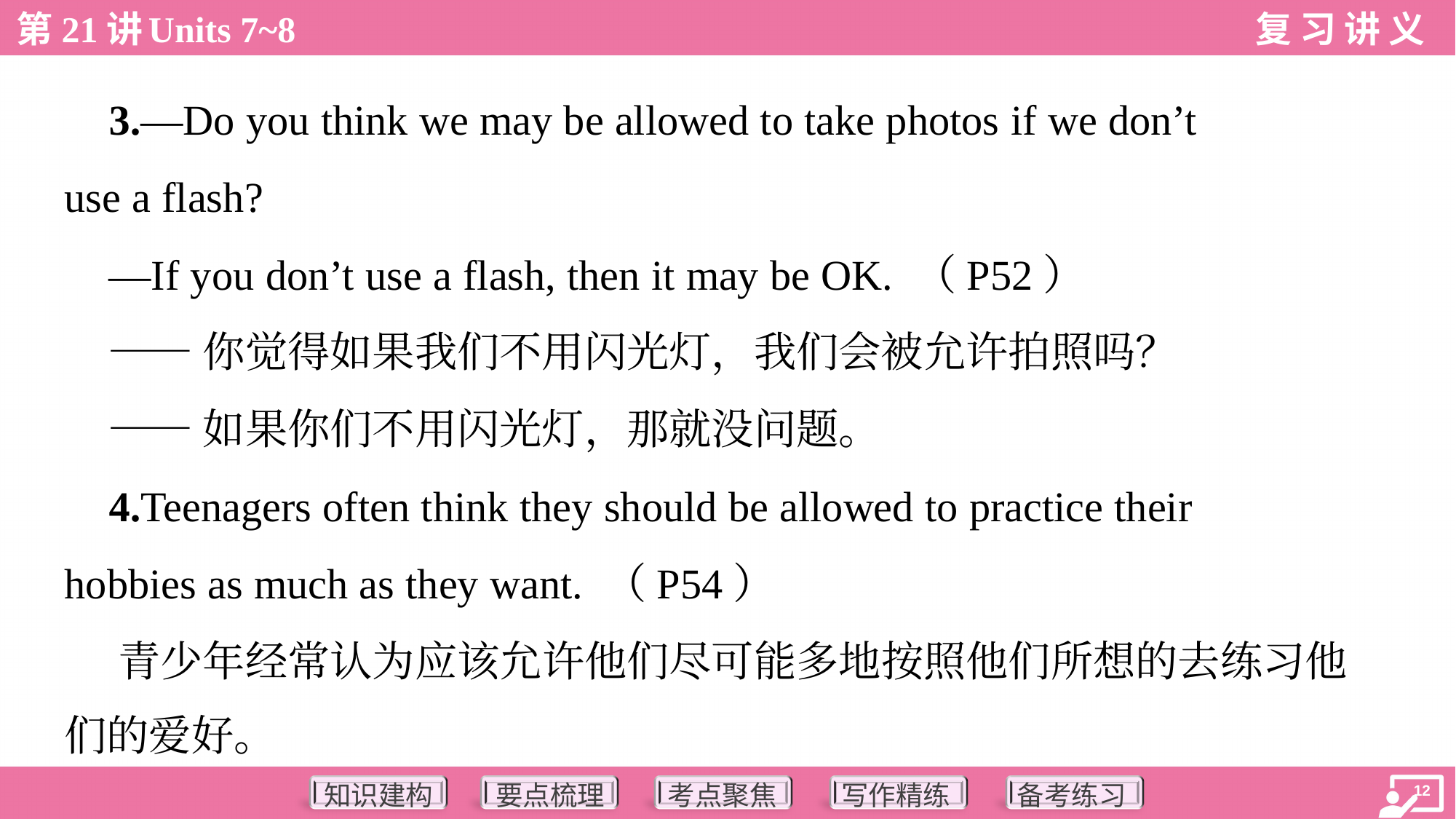

3.—Do you think we may be allowed to take photos if we don’t
use a flash?
    —If you don’t use a flash, then it may be OK. （P52）
    ——你觉得如果我们不用闪光灯，我们会被允许拍照吗？
    ——如果你们不用闪光灯，那就没问题。
    4.Teenagers often think they should be allowed to practice their
hobbies as much as they want. （P54）
    青少年经常认为应该允许他们尽可能多地按照他们所想的去练习他
们的爱好。